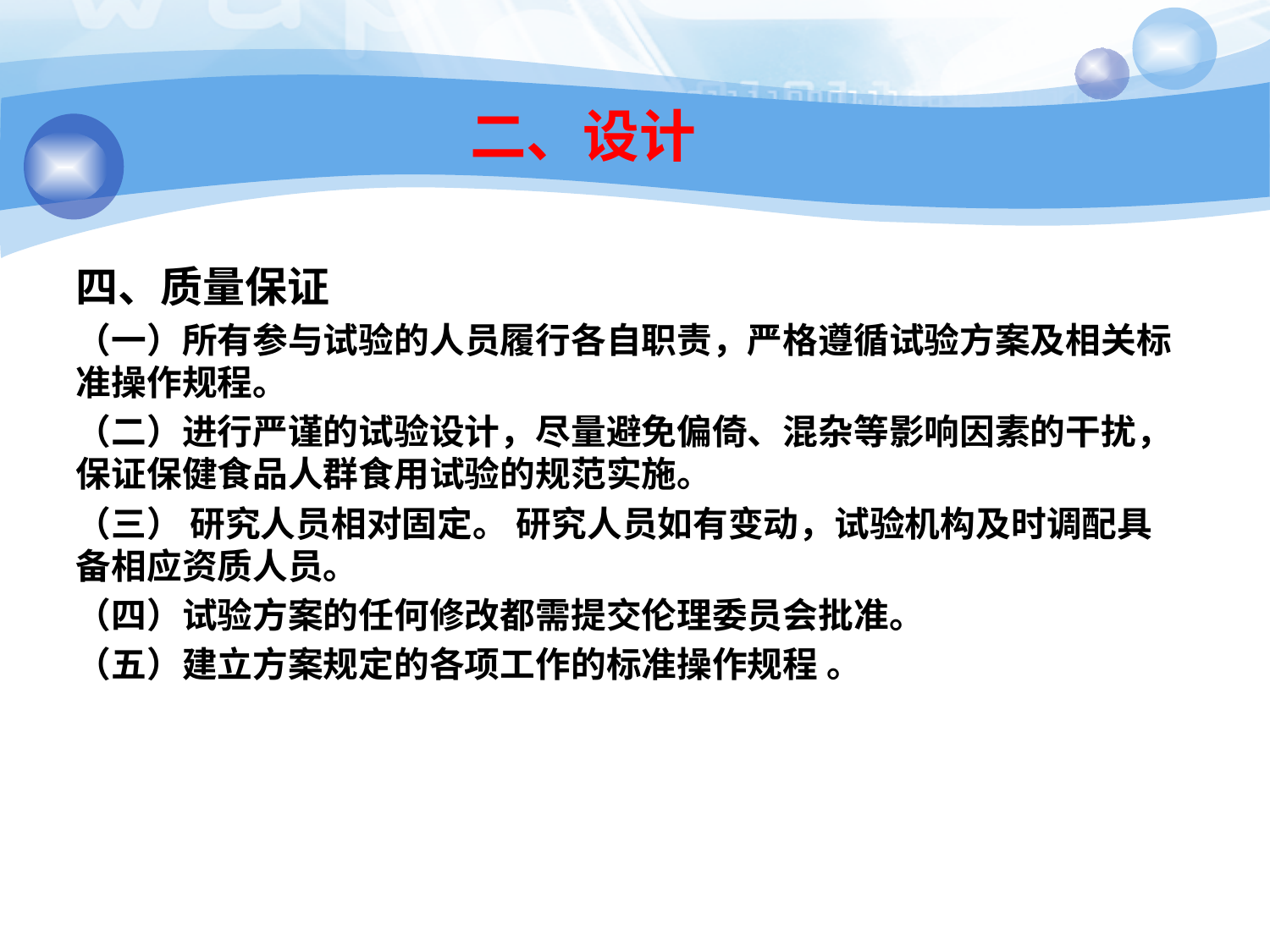

# 二、设计
四、质量保证
（一）所有参与试验的人员履行各自职责，严格遵循试验方案及相关标准操作规程。
（二）进行严谨的试验设计，尽量避免偏倚、混杂等影响因素的干扰，保证保健食品人群食用试验的规范实施。
（三） 研究人员相对固定。 研究人员如有变动，试验机构及时调配具备相应资质人员。
（四）试验方案的任何修改都需提交伦理委员会批准。
（五）建立方案规定的各项工作的标准操作规程 。